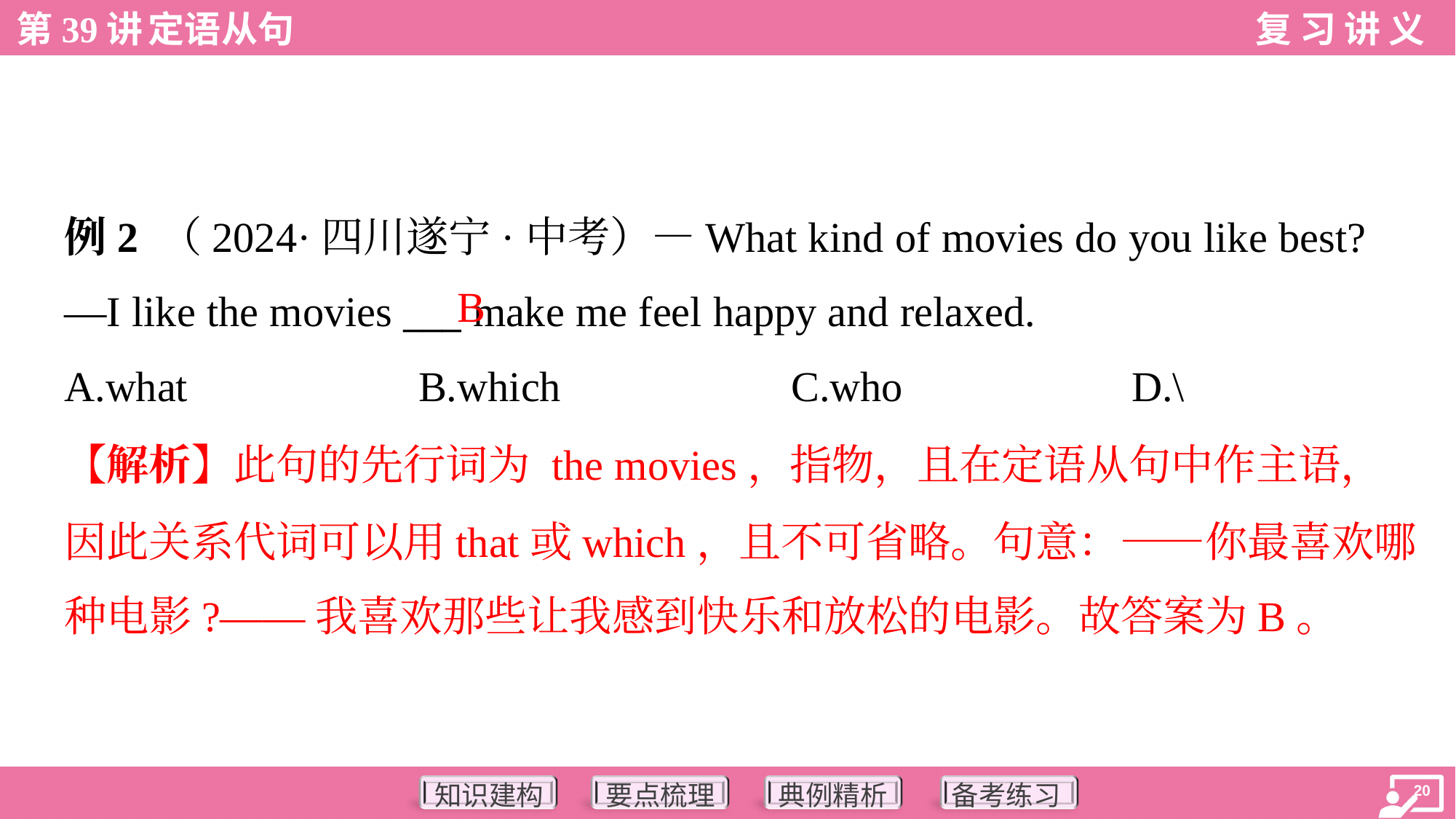

例2 （2024·四川遂宁·中考）—What kind of movies do you like best?
—I like the movies ___ make me feel happy and relaxed.
B
A.what	B.which	C.who	D.\
【解析】此句的先行词为 the movies，指物，且在定语从句中作主语，
因此关系代词可以用that或which，且不可省略。句意：——你最喜欢哪
种电影?——我喜欢那些让我感到快乐和放松的电影。故答案为B。